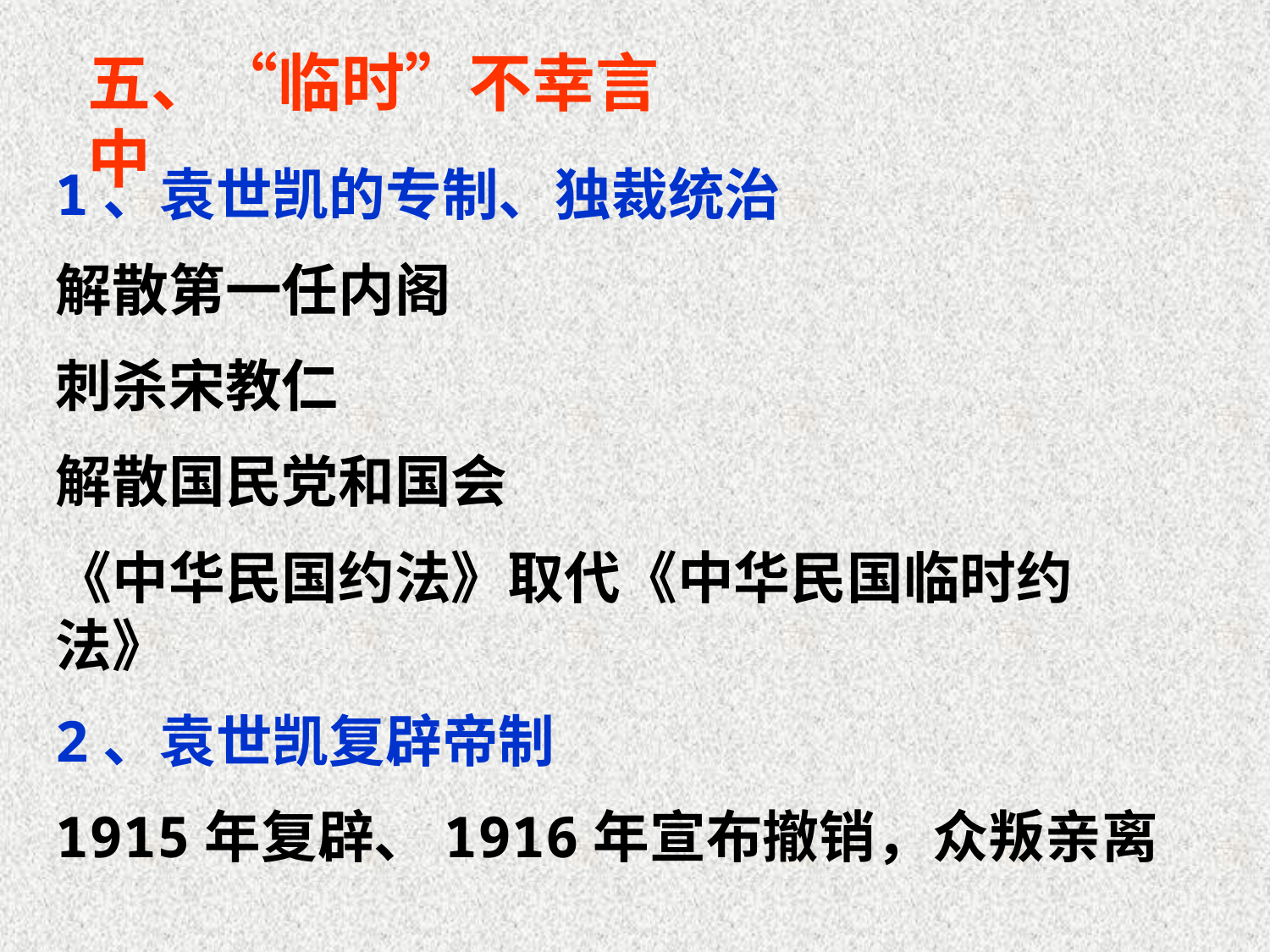

五、“临时”不幸言中
1、袁世凯的专制、独裁统治
解散第一任内阁
刺杀宋教仁
解散国民党和国会
《中华民国约法》取代《中华民国临时约法》
2、袁世凯复辟帝制
1915年复辟、1916年宣布撤销，众叛亲离